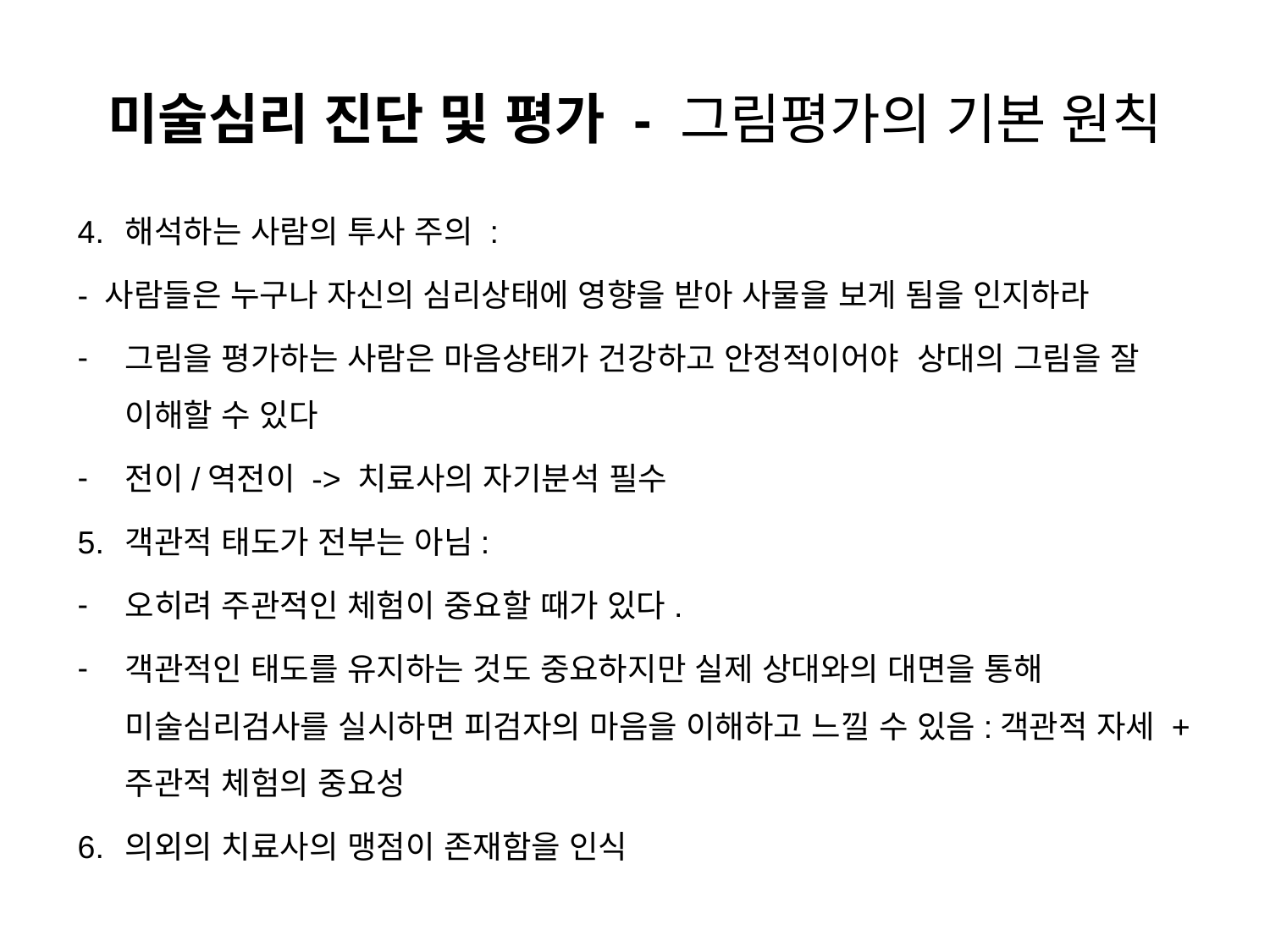

# 미술심리 진단 및 평가 - 그림평가의 기본 원칙
해석하는 사람의 투사 주의 :
- 사람들은 누구나 자신의 심리상태에 영향을 받아 사물을 보게 됨을 인지하라
그림을 평가하는 사람은 마음상태가 건강하고 안정적이어야  상대의 그림을 잘 이해할 수 있다
전이/역전이 -> 치료사의 자기분석 필수
객관적 태도가 전부는 아님:
오히려 주관적인 체험이 중요할 때가 있다.
객관적인 태도를 유지하는 것도 중요하지만 실제 상대와의 대면을 통해 미술심리검사를 실시하면 피검자의 마음을 이해하고 느낄 수 있음:객관적 자세 + 주관적 체험의 중요성
의외의 치료사의 맹점이 존재함을 인식